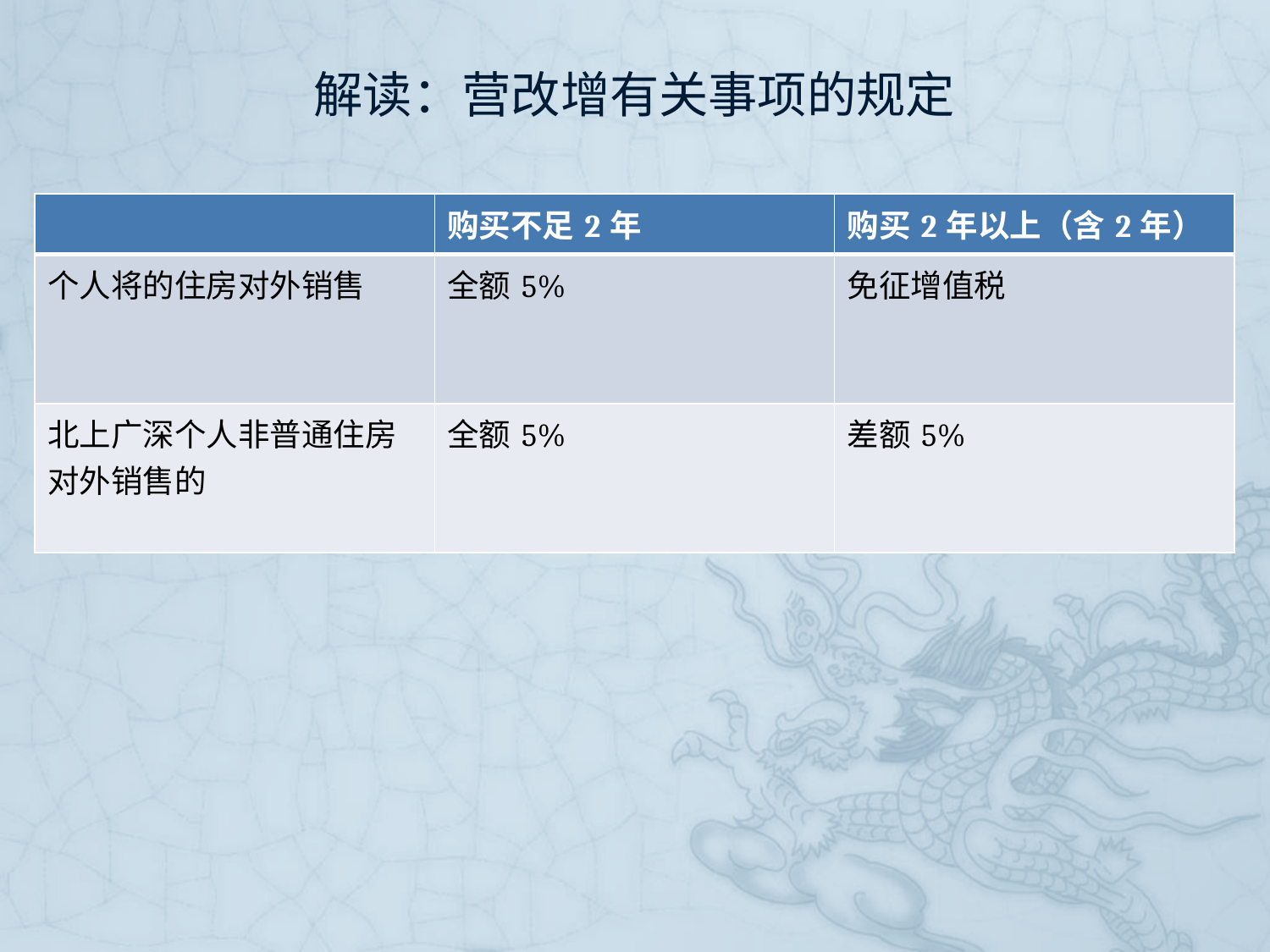

# 解读：营改增有关事项的规定

财税〔2016〕36号
|  | 购买不足2年 | 购买2年以上（含2年） |
| --- | --- | --- |
| 个人将的住房对外销售 | 全额5% | 免征增值税 |
| 北上广深个人非普通住房对外销售的 | 全额5% | 差额5% |